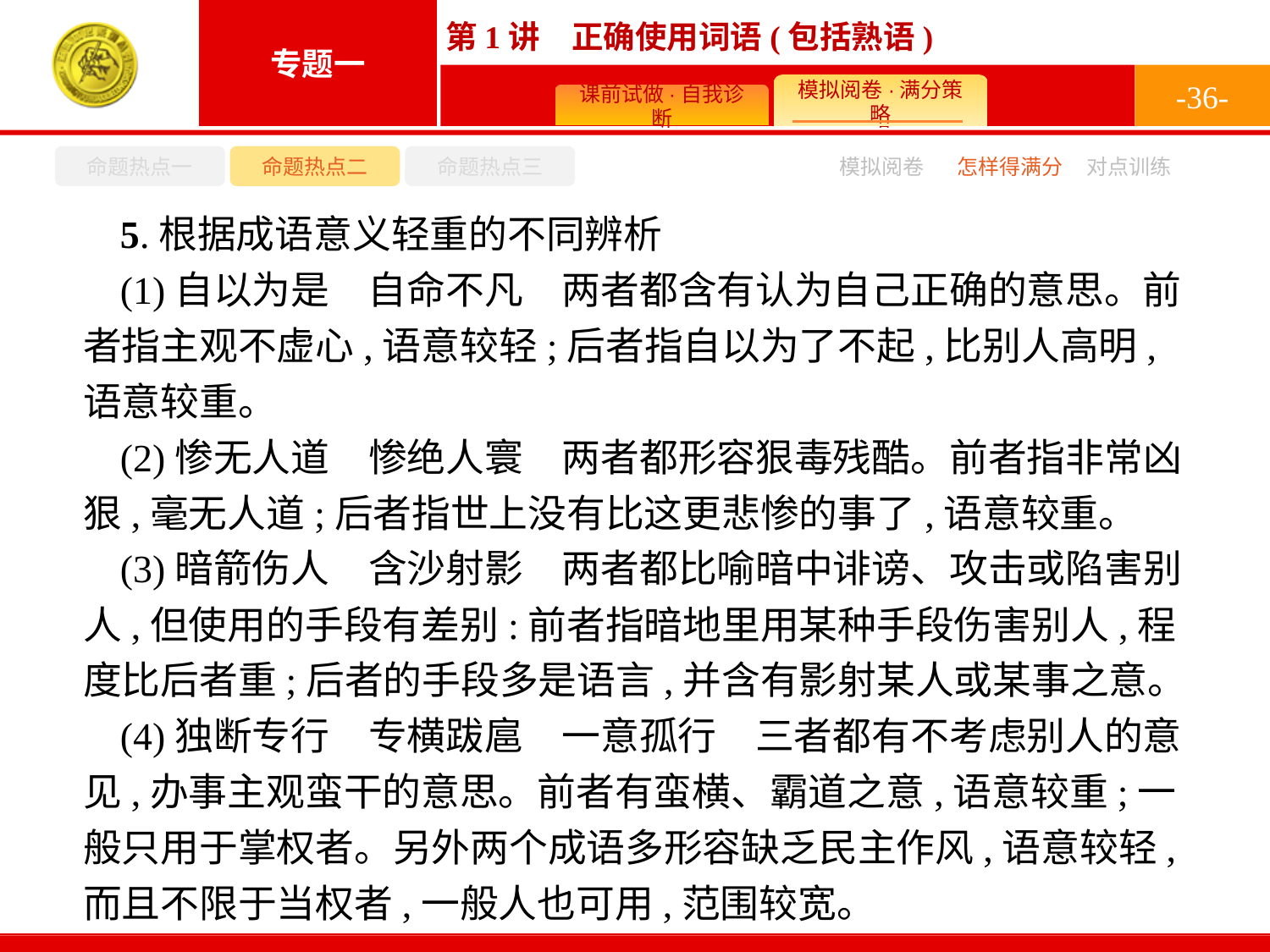

-36-
命题热点一
命题热点二
命题热点三
怎样得满分
模拟阅卷
对点训练
5.根据成语意义轻重的不同辨析
(1)自以为是　自命不凡　两者都含有认为自己正确的意思。前者指主观不虚心,语意较轻;后者指自以为了不起,比别人高明,语意较重。
(2)惨无人道　惨绝人寰　两者都形容狠毒残酷。前者指非常凶狠,毫无人道;后者指世上没有比这更悲惨的事了,语意较重。
(3)暗箭伤人　含沙射影　两者都比喻暗中诽谤、攻击或陷害别人,但使用的手段有差别:前者指暗地里用某种手段伤害别人,程度比后者重;后者的手段多是语言,并含有影射某人或某事之意。
(4)独断专行　专横跋扈　一意孤行　三者都有不考虑别人的意见,办事主观蛮干的意思。前者有蛮横、霸道之意,语意较重;一般只用于掌权者。另外两个成语多形容缺乏民主作风,语意较轻,而且不限于当权者,一般人也可用,范围较宽。